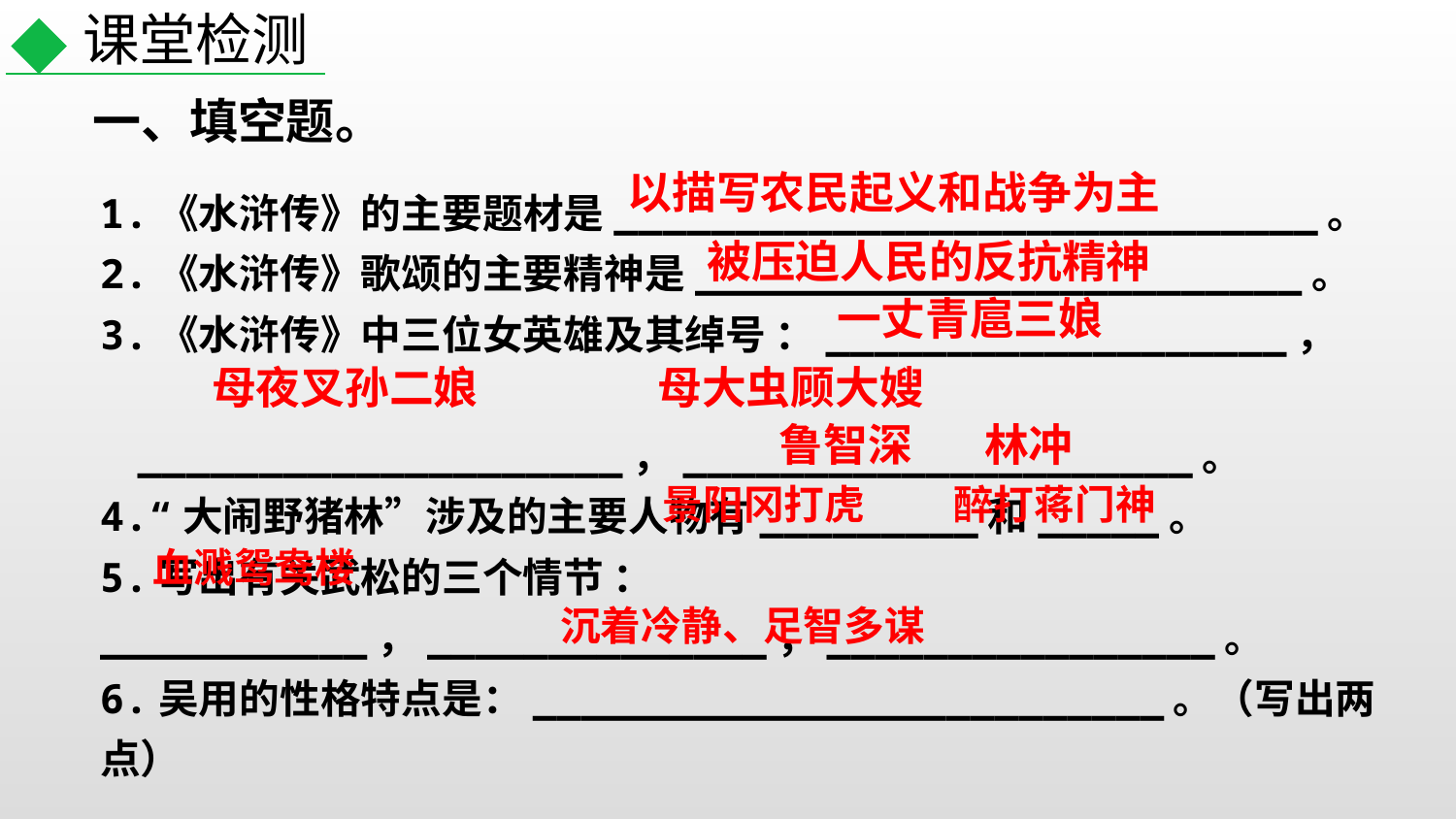

课堂检测

一、填空题。
以描写农民起义和战争为主
1.《水浒传》的主要题材是_____________________________。
2.《水浒传》歌颂的主要精神是_________________________。
3.《水浒传》中三位女英雄及其绰号 ：___________________，  
   ____________________，_____________________。
4.“大闹野猪林”涉及的主要人物有_________和_____。
5.写出有关武松的三个情节 ：___________，______________，________________。
6.吴用的性格特点是：__________________________。（写出两点）

被压迫人民的反抗精神
一丈青扈三娘
母夜叉孙二娘
母大虫顾大嫂
鲁智深
林冲
景阳冈打虎
醉打蒋门神
血溅鸳鸯楼
沉着冷静、足智多谋